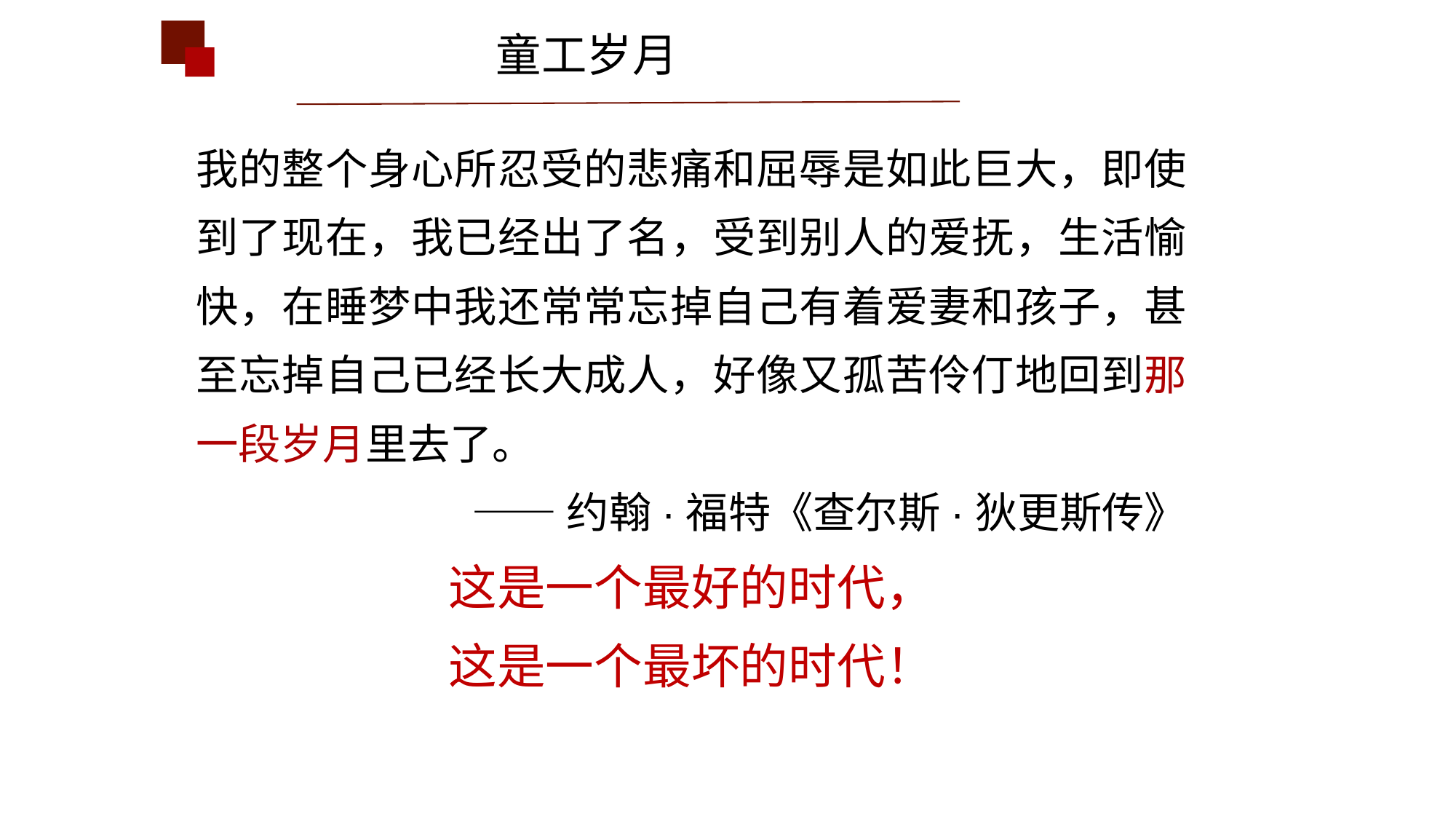

童工岁月

我的整个身心所忍受的悲痛和屈辱是如此巨大，即使到了现在，我已经出了名，受到别人的爱抚，生活愉快，在睡梦中我还常常忘掉自己有着爱妻和孩子，甚至忘掉自己已经长大成人，好像又孤苦伶仃地回到那一段岁月里去了。
——约翰·福特《查尔斯·狄更斯传》
这是一个最好的时代，
这是一个最坏的时代！